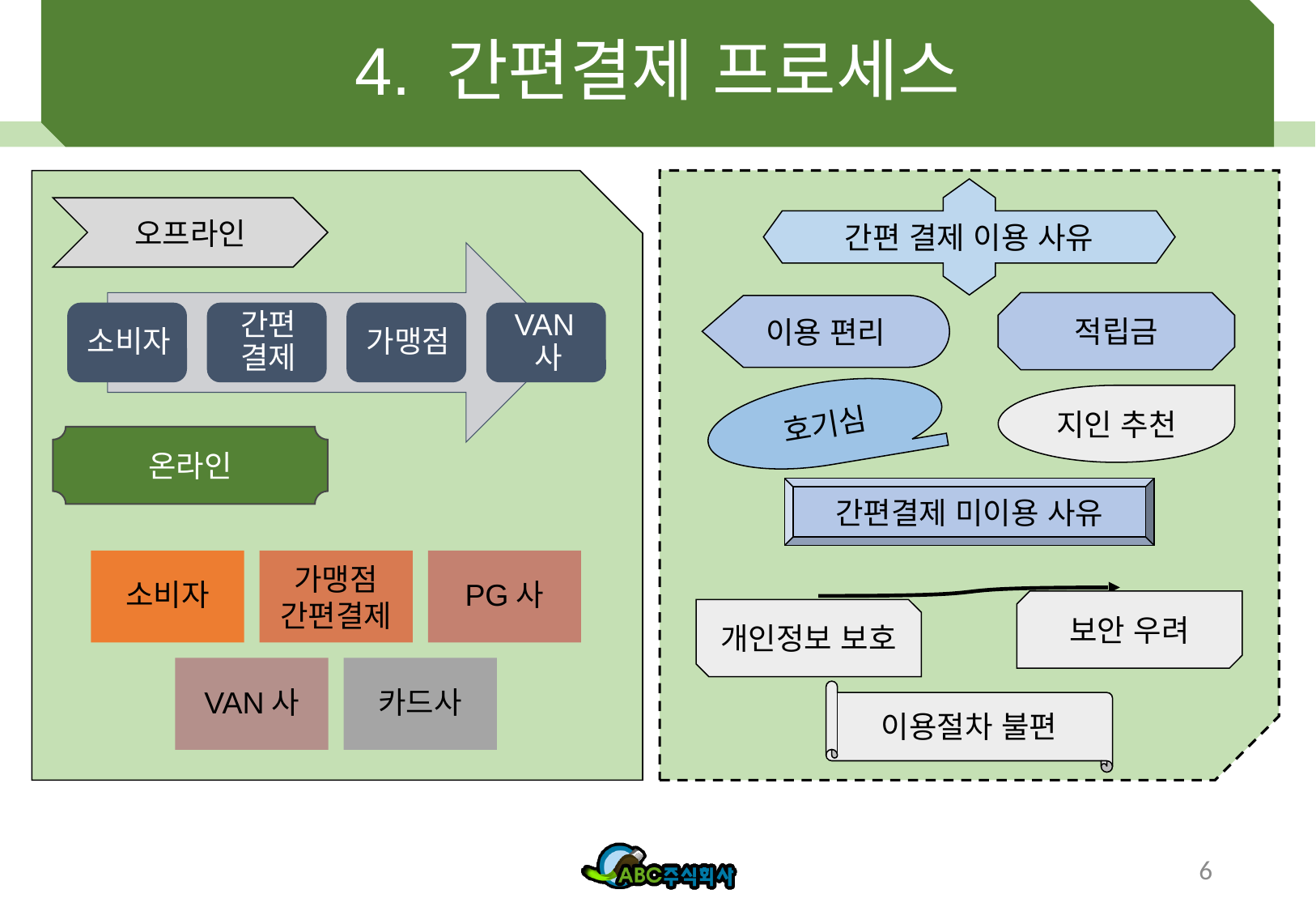

# 4. 간편결제 프로세스

간편 결제 이용 사유
오프라인
소비자
간편
결제
가맹점
VAN사
적립금
이용 편리
호기심
지인 추천
온라인
간편결제 미이용 사유
소비자
가맹점
간편결제
PG사
VAN사
카드사
보안 우려
개인정보 보호

이용절차 불편
6